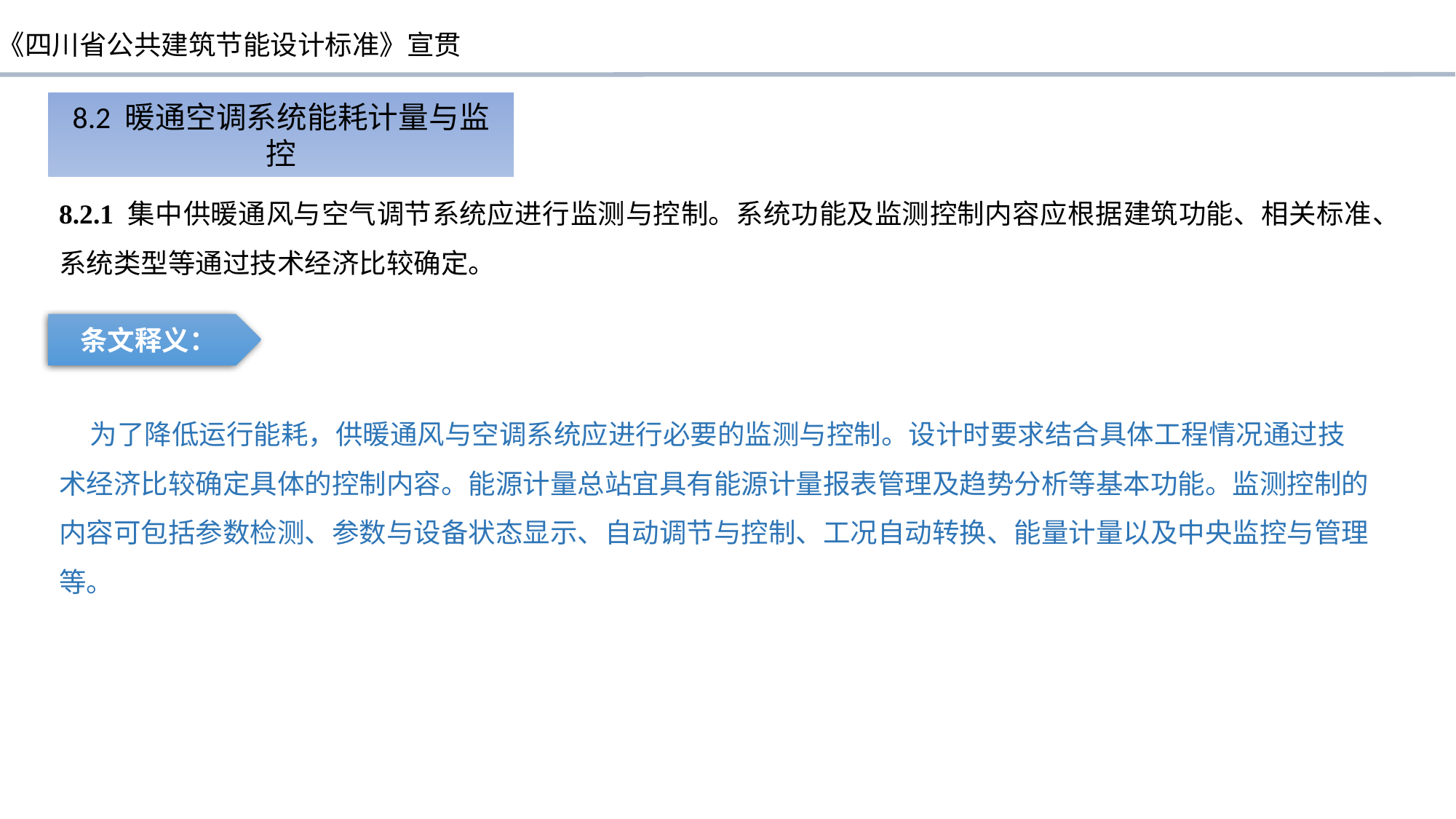

8.2 暖通空调系统能耗计量与监控
8.2.1 集中供暖通风与空气调节系统应进行监测与控制。系统功能及监测控制内容应根据建筑功能、相关标准、系统类型等通过技术经济比较确定。
条文释义：
    为了降低运行能耗，供暖通风与空调系统应进行必要的监测与控制。设计时要求结合具体工程情况通过技术经济比较确定具体的控制内容。能源计量总站宜具有能源计量报表管理及趋势分析等基本功能。监测控制的内容可包括参数检测、参数与设备状态显示、自动调节与控制、工况自动转换、能量计量以及中央监控与管理等。